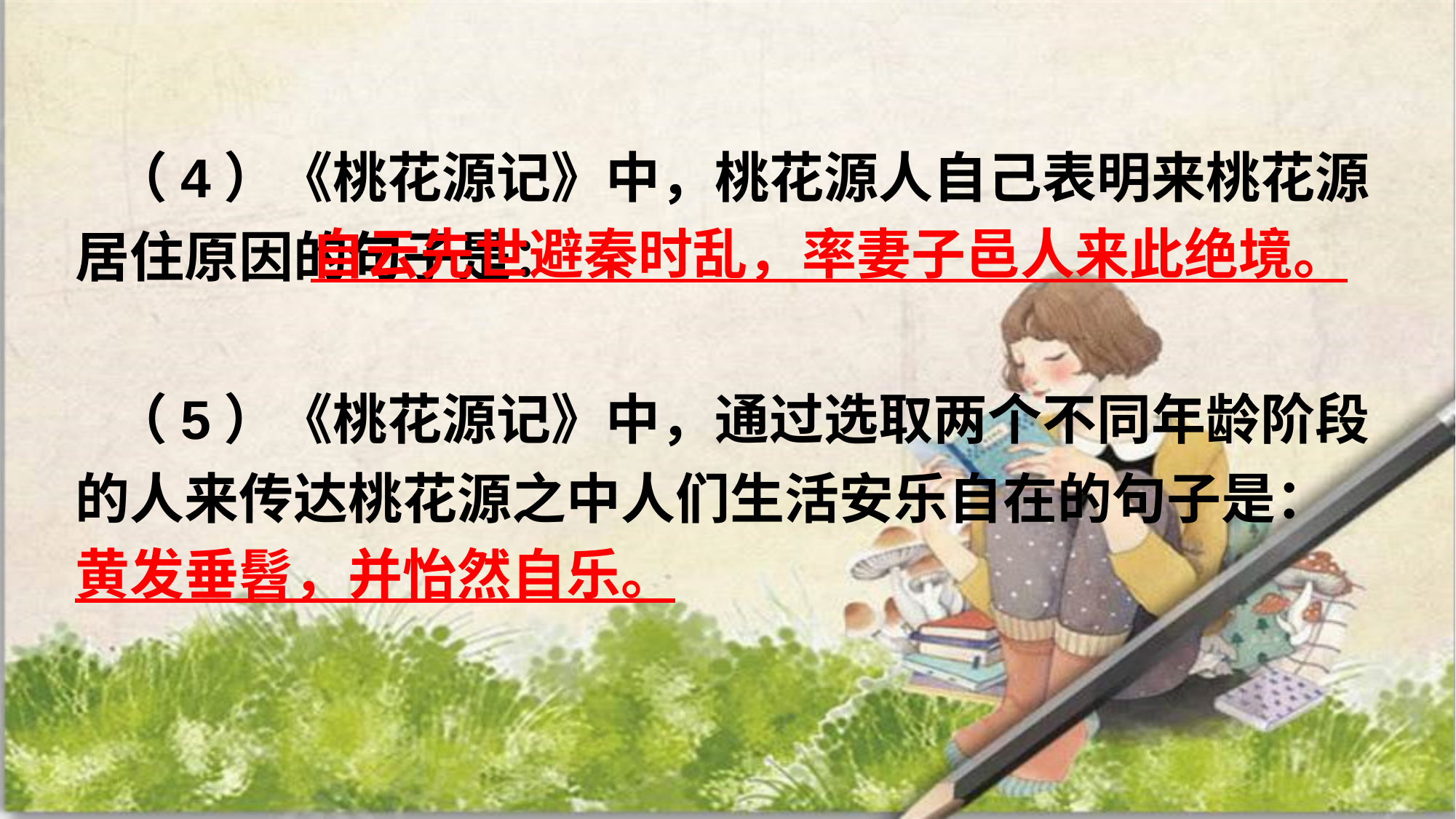

（4）《桃花源记》中，桃花源人自己表明来桃花源居住原因的句子是：

  （5）《桃花源记》中，通过选取两个不同年龄阶段的人来传达桃花源之中人们生活安乐自在的句子是：

                  自云先世避秦时乱，率妻子邑人来此绝境。
黄发垂髫，并怡然自乐。